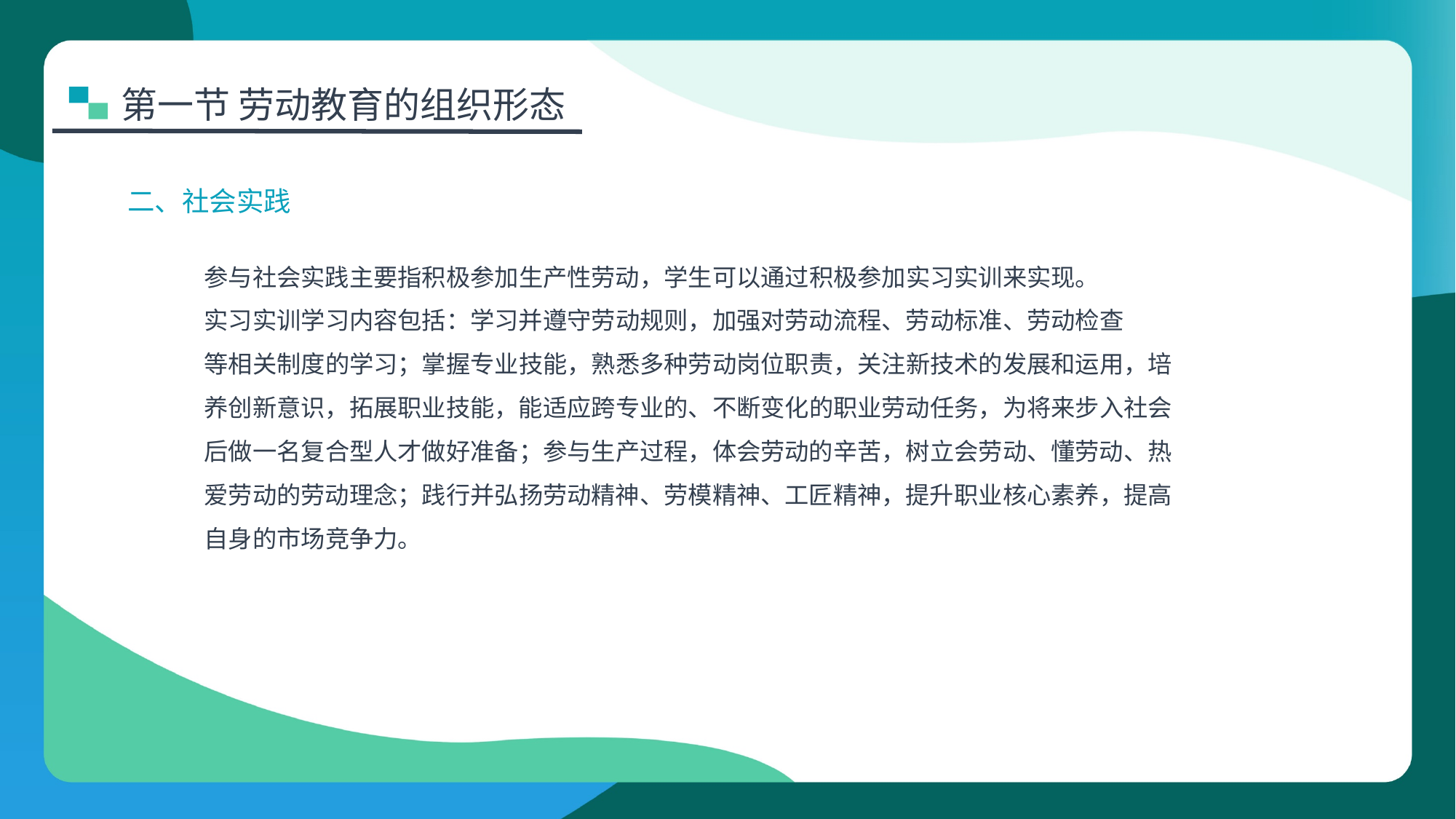

第一节 劳动教育的组织形态

二、社会实践
参与社会实践主要指积极参加生产性劳动，学生可以通过积极参加实习实训来实现。
实习实训学习内容包括：学习并遵守劳动规则，加强对劳动流程、劳动标准、劳动检查
等相关制度的学习；掌握专业技能，熟悉多种劳动岗位职责，关注新技术的发展和运用，培
养创新意识，拓展职业技能，能适应跨专业的、不断变化的职业劳动任务，为将来步入社会
后做一名复合型人才做好准备；参与生产过程，体会劳动的辛苦，树立会劳动、懂劳动、热
爱劳动的劳动理念；践行并弘扬劳动精神、劳模精神、工匠精神，提升职业核心素养，提高
自身的市场竞争力。